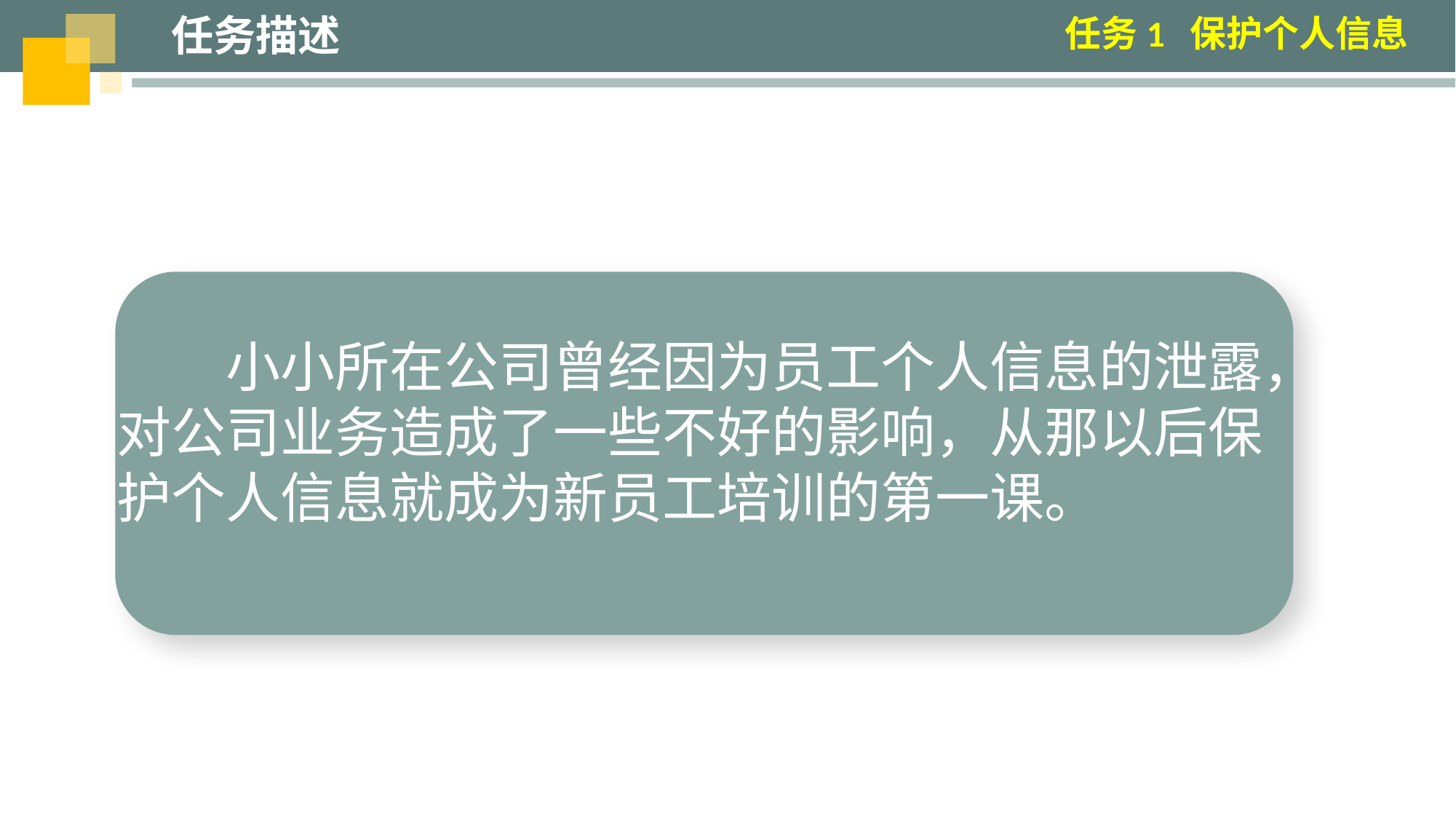

任务描述
任务1  保护个人信息

小小所在公司曾经因为员工个人信息的泄露，对公司业务造成了一些不好的影响，从那以后保护个人信息就成为新员工培训的第一课。